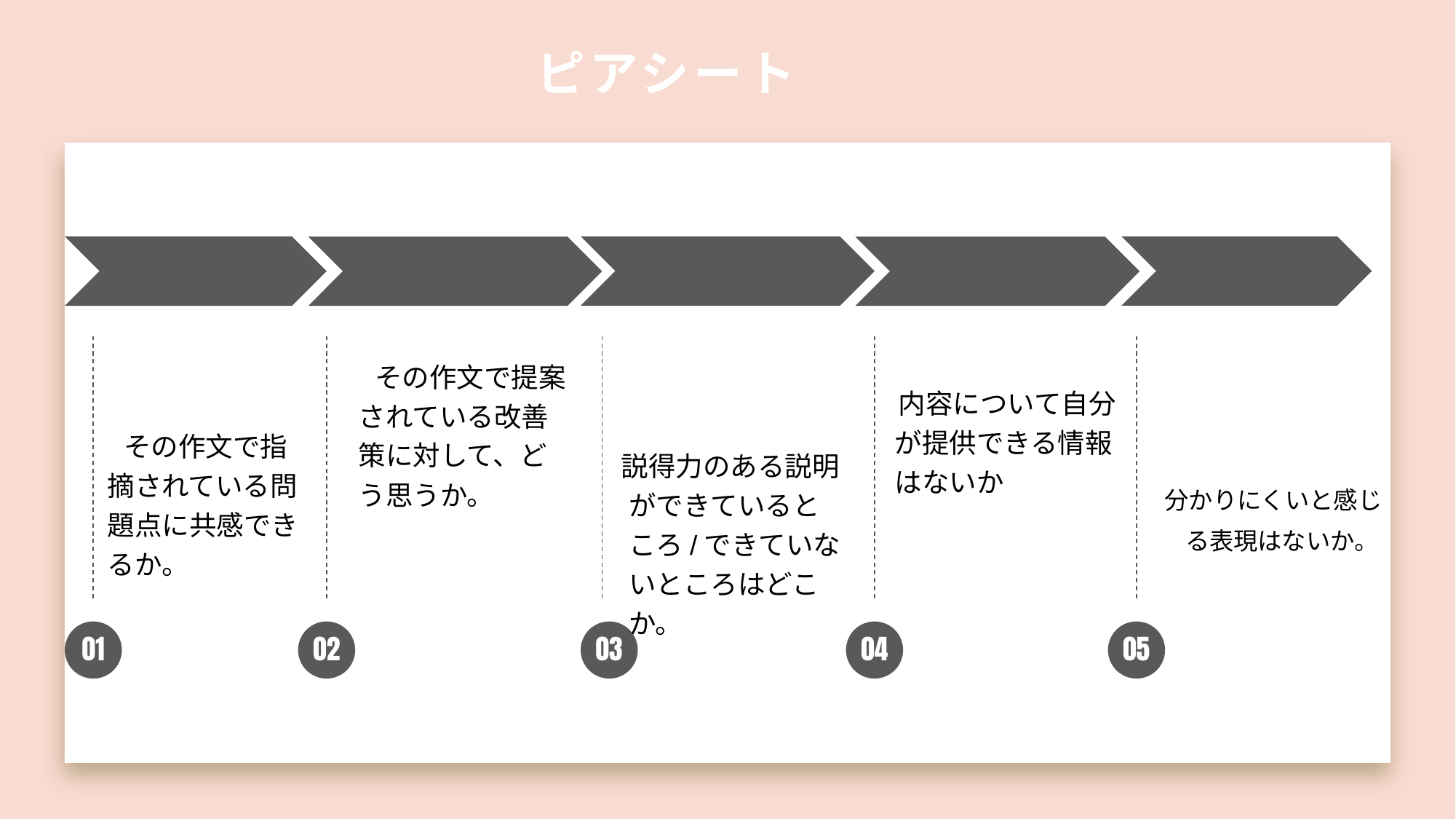

# ピアシート
④内容について情報提供できることはないか

　　その作文で提案されている改善策に対して、どう思うか。
 　内容について自分が提供できる情報はないか
　　その作文で指摘されている問題点に共感できるか。
　説得力のある説明ができているところ/できていないところはどこか。
 分かりにくいと感じる表現はないか。
02
03
04
05
01